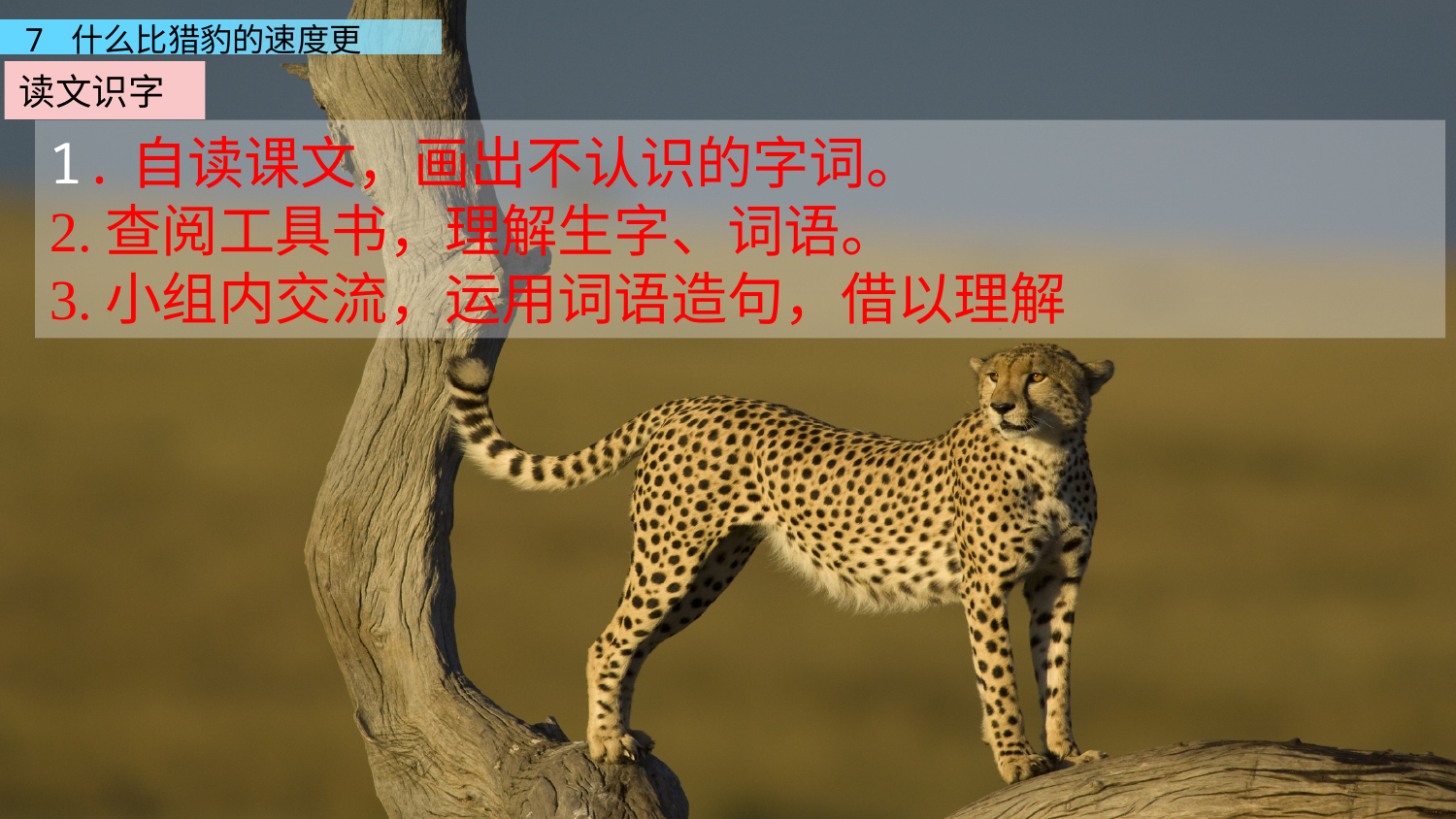

读文识字
1.自读课文，画出不认识的字词。
2.查阅工具书，理解生字、词语。
3.小组内交流，运用词语造句，借以理解